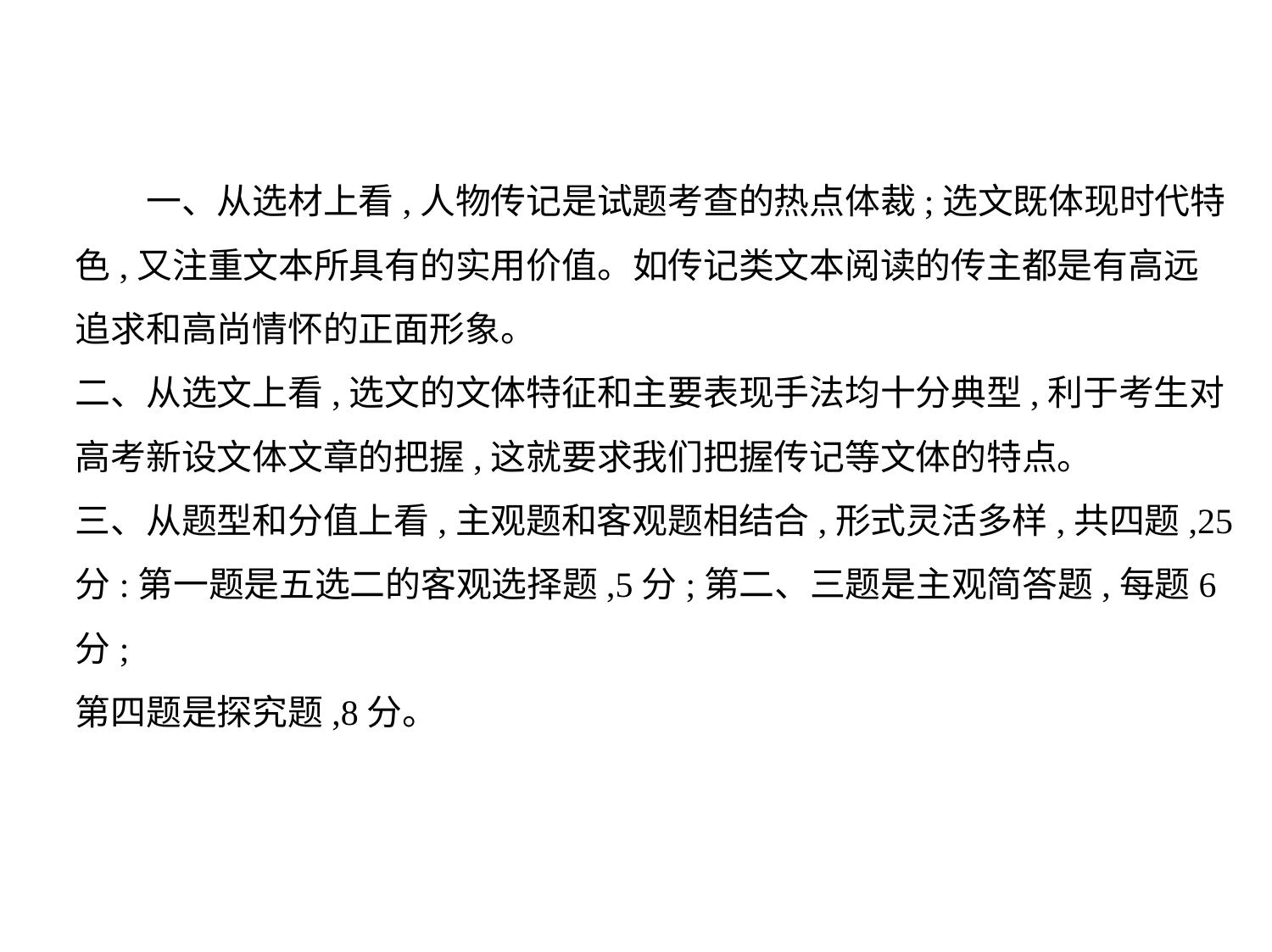

一、从选材上看,人物传记是试题考查的热点体裁;选文既体现时代特
色,又注重文本所具有的实用价值。如传记类文本阅读的传主都是有高远
追求和高尚情怀的正面形象。
二、从选文上看,选文的文体特征和主要表现手法均十分典型,利于考生对
高考新设文体文章的把握,这就要求我们把握传记等文体的特点。
三、从题型和分值上看,主观题和客观题相结合,形式灵活多样,共四题,25
分:第一题是五选二的客观选择题,5分;第二、三题是主观简答题,每题6分;
第四题是探究题,8分。